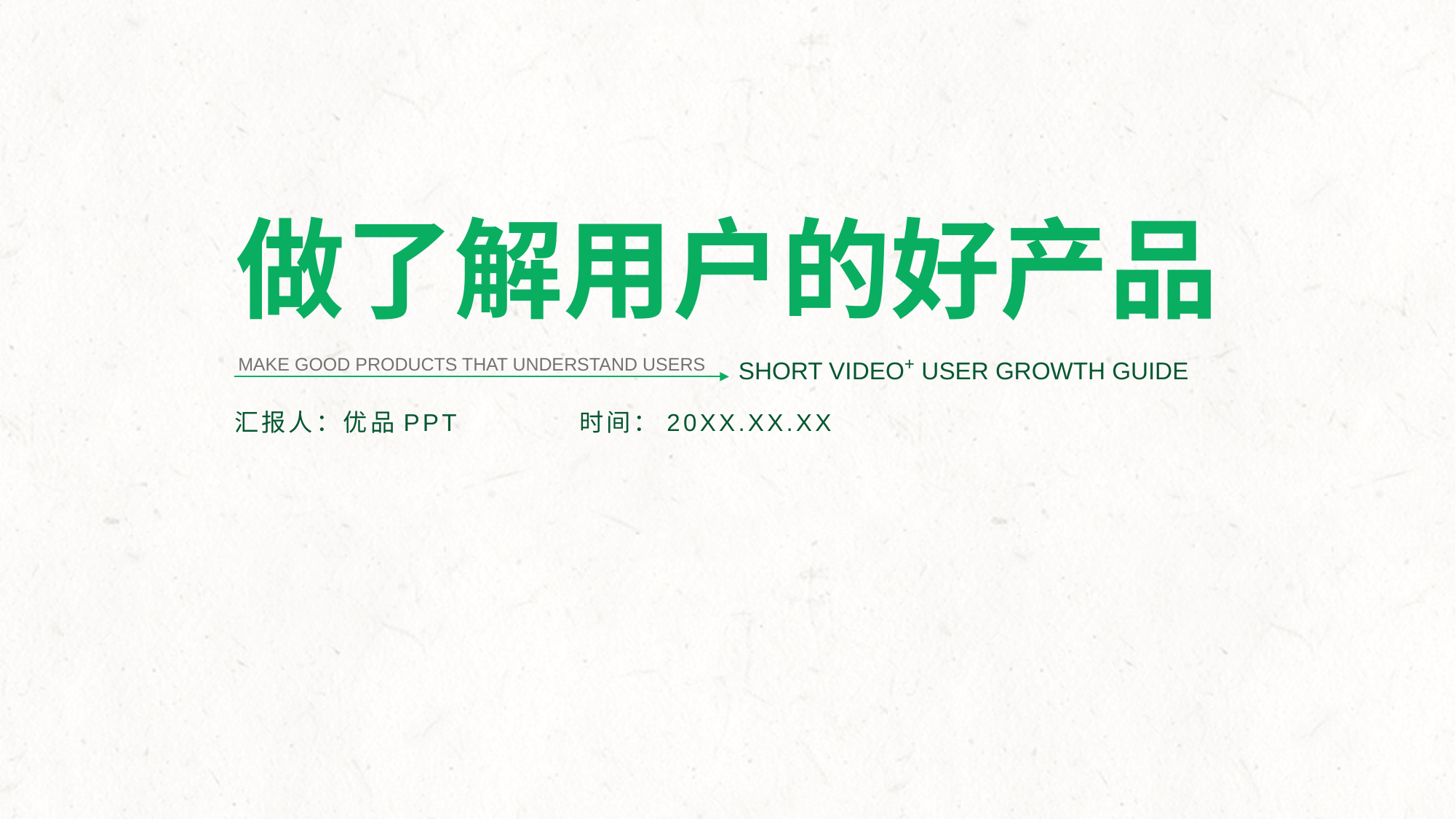

做了解用户的好产品
SHORT VIDEO+ USER GROWTH GUIDE
MAKE GOOD PRODUCTS THAT UNDERSTAND USERS
汇报人：优品PPT
时间：20XX.XX.XX